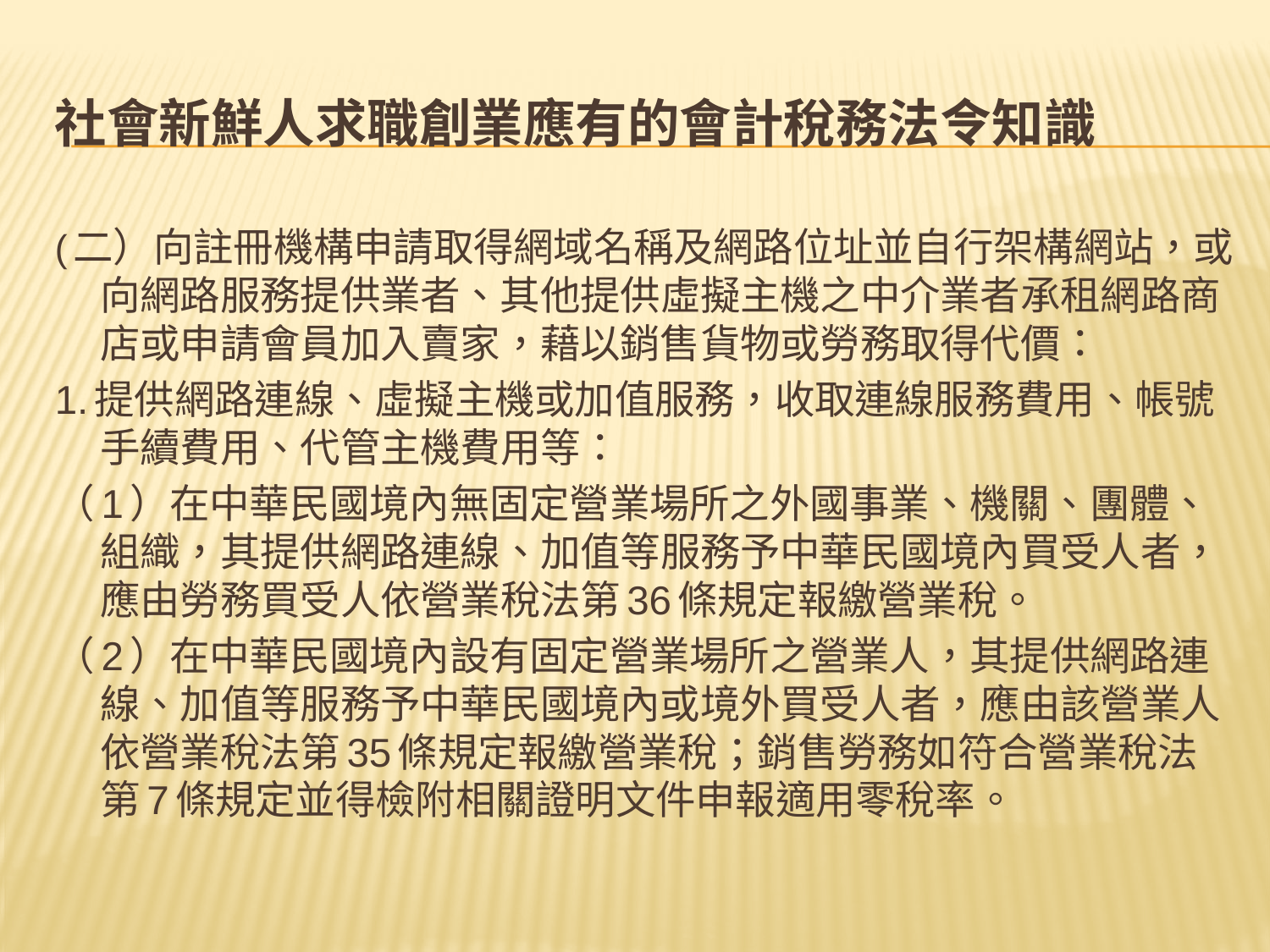

# 社會新鮮人求職創業應有的會計稅務法令知識
(二）向註冊機構申請取得網域名稱及網路位址並自行架構網站，或向網路服務提供業者、其他提供虛擬主機之中介業者承租網路商店或申請會員加入賣家，藉以銷售貨物或勞務取得代價：
1.提供網路連線、虛擬主機或加值服務，收取連線服務費用、帳號手續費用、代管主機費用等：
（1）在中華民國境內無固定營業場所之外國事業、機關、團體、組織，其提供網路連線、加值等服務予中華民國境內買受人者，應由勞務買受人依營業稅法第36條規定報繳營業稅。
（2）在中華民國境內設有固定營業場所之營業人，其提供網路連線、加值等服務予中華民國境內或境外買受人者，應由該營業人依營業稅法第35條規定報繳營業稅；銷售勞務如符合營業稅法第7條規定並得檢附相關證明文件申報適用零稅率。